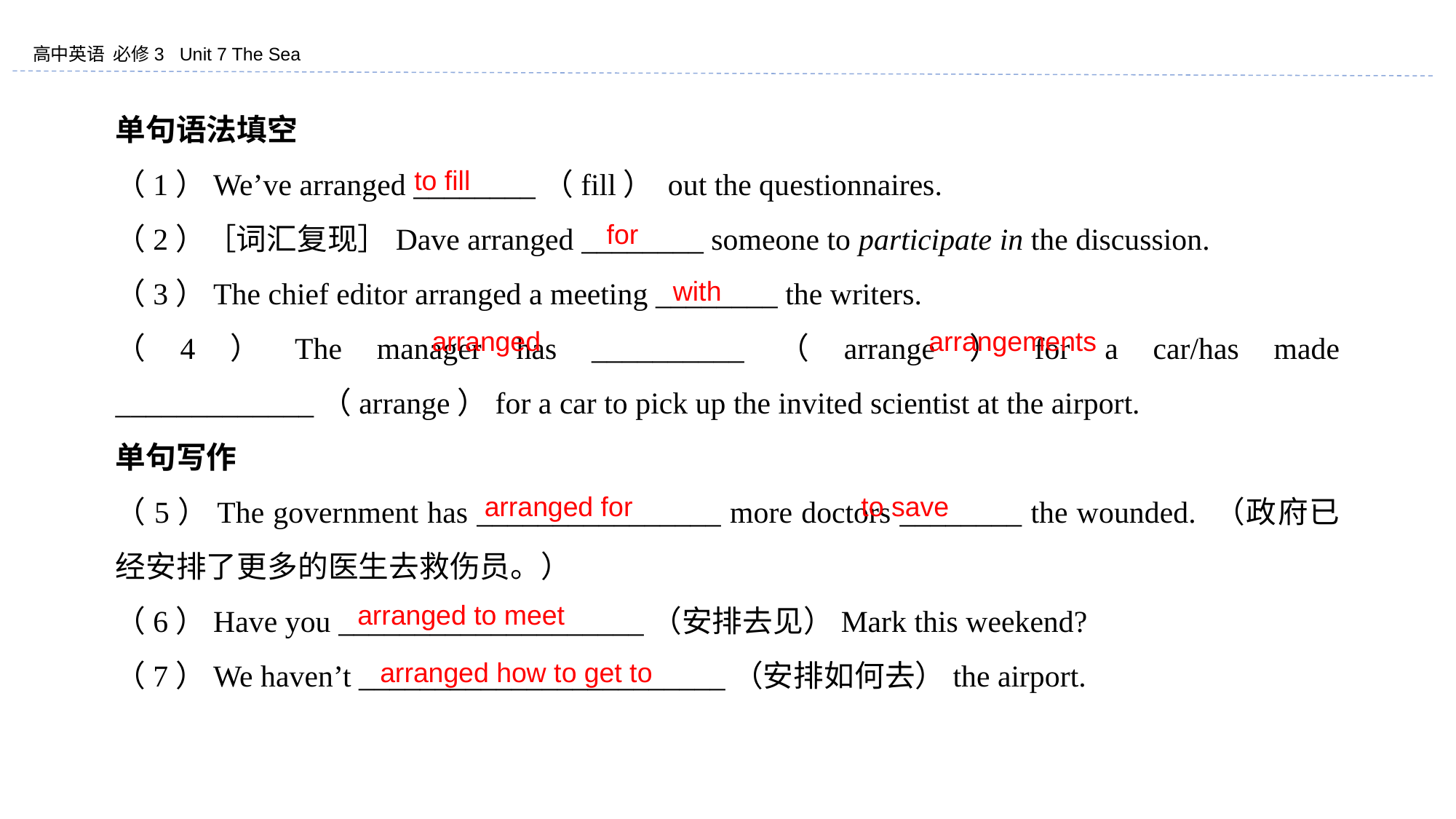

单句语法填空
（1）We’ve arranged ________（fill） out the questionnaires.
（2）［词汇复现］Dave arranged ________ someone to participate in the discussion.
（3）The chief editor arranged a meeting ________ the writers.
（4）The manager has __________（arrange）for a car/has made _____________（arrange）for a car to pick up the invited scientist at the airport.
单句写作
（5）The government has ________________ more doctors ________ the wounded. （政府已经安排了更多的医生去救伤员。）
（6）Have you ____________________（安排去见）Mark this weekend?
（7）We haven’t ________________________（安排如何去）the airport.
to fill
for
with
arranged                                                   arrangements
arranged for                              to save
arranged to meet
arranged how to get to